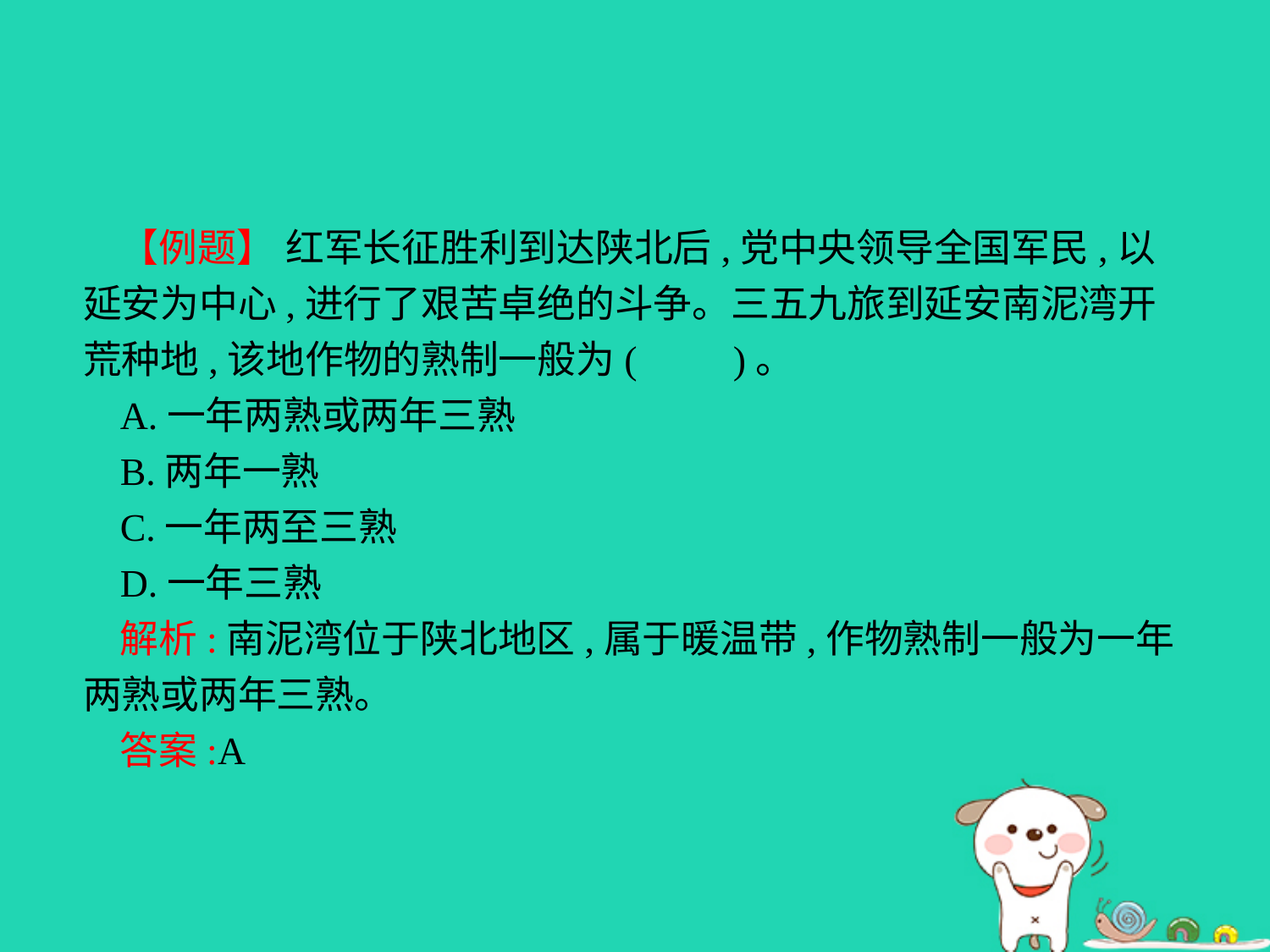

【例题】 红军长征胜利到达陕北后,党中央领导全国军民,以延安为中心,进行了艰苦卓绝的斗争。三五九旅到延安南泥湾开荒种地,该地作物的熟制一般为(　　)。
A.一年两熟或两年三熟
B.两年一熟
C.一年两至三熟
D.一年三熟
解析:南泥湾位于陕北地区,属于暖温带,作物熟制一般为一年两熟或两年三熟。
答案:A